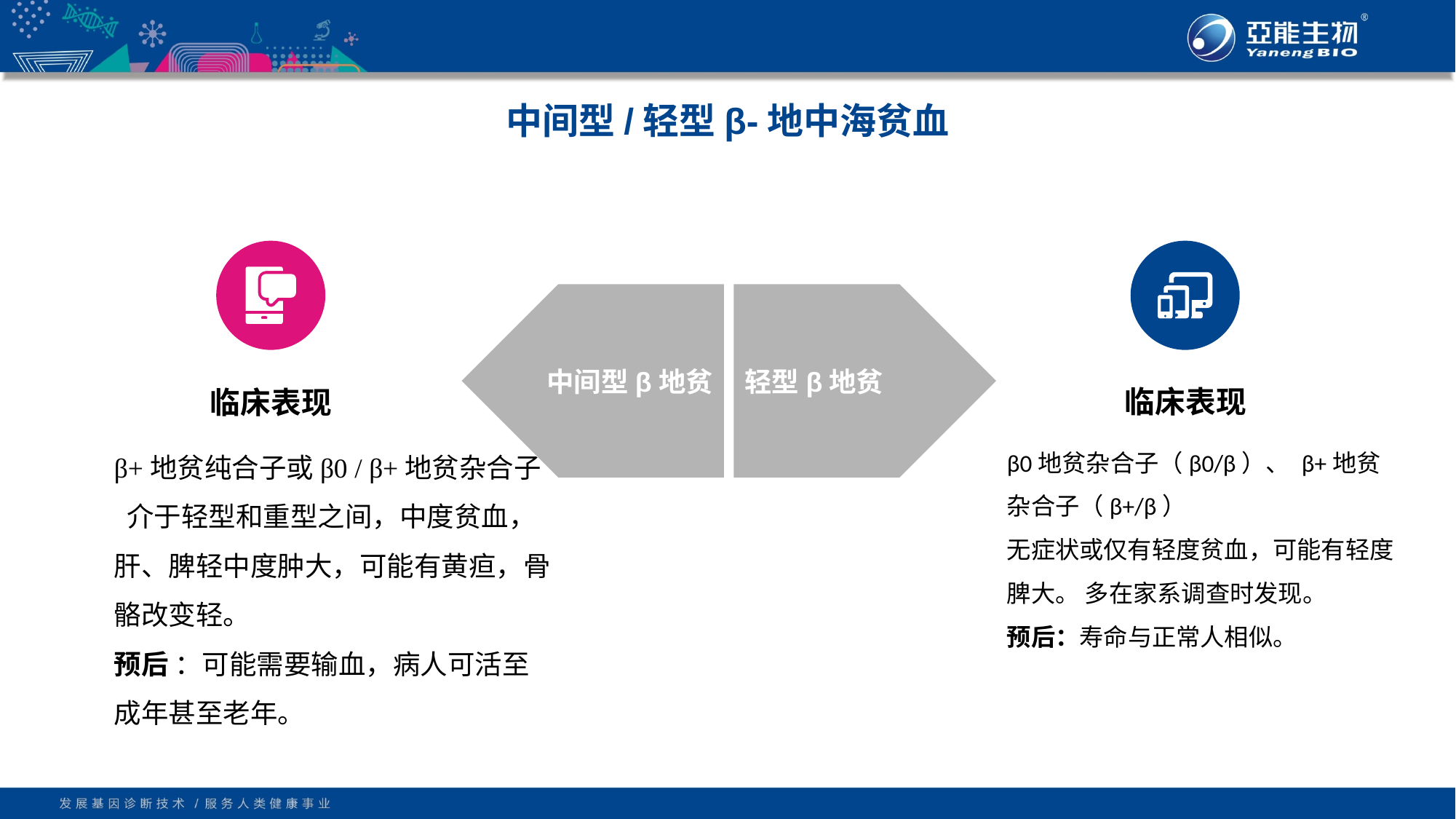

# 中间型/轻型β-地中海贫血

中间型β地贫
轻型β地贫
临床表现
临床表现
β0地贫杂合子（β0/β）、 β+地贫杂合子（β+/β）
无症状或仅有轻度贫血，可能有轻度脾大。 多在家系调查时发现。
预后：寿命与正常人相似。
β+地贫纯合子或β0 / β+地贫杂合子
 介于轻型和重型之间，中度贫血， 肝、脾轻中度肿大，可能有黄疸，骨骼改变轻。
预后 ：可能需要输血，病人可活至成年甚至老年。